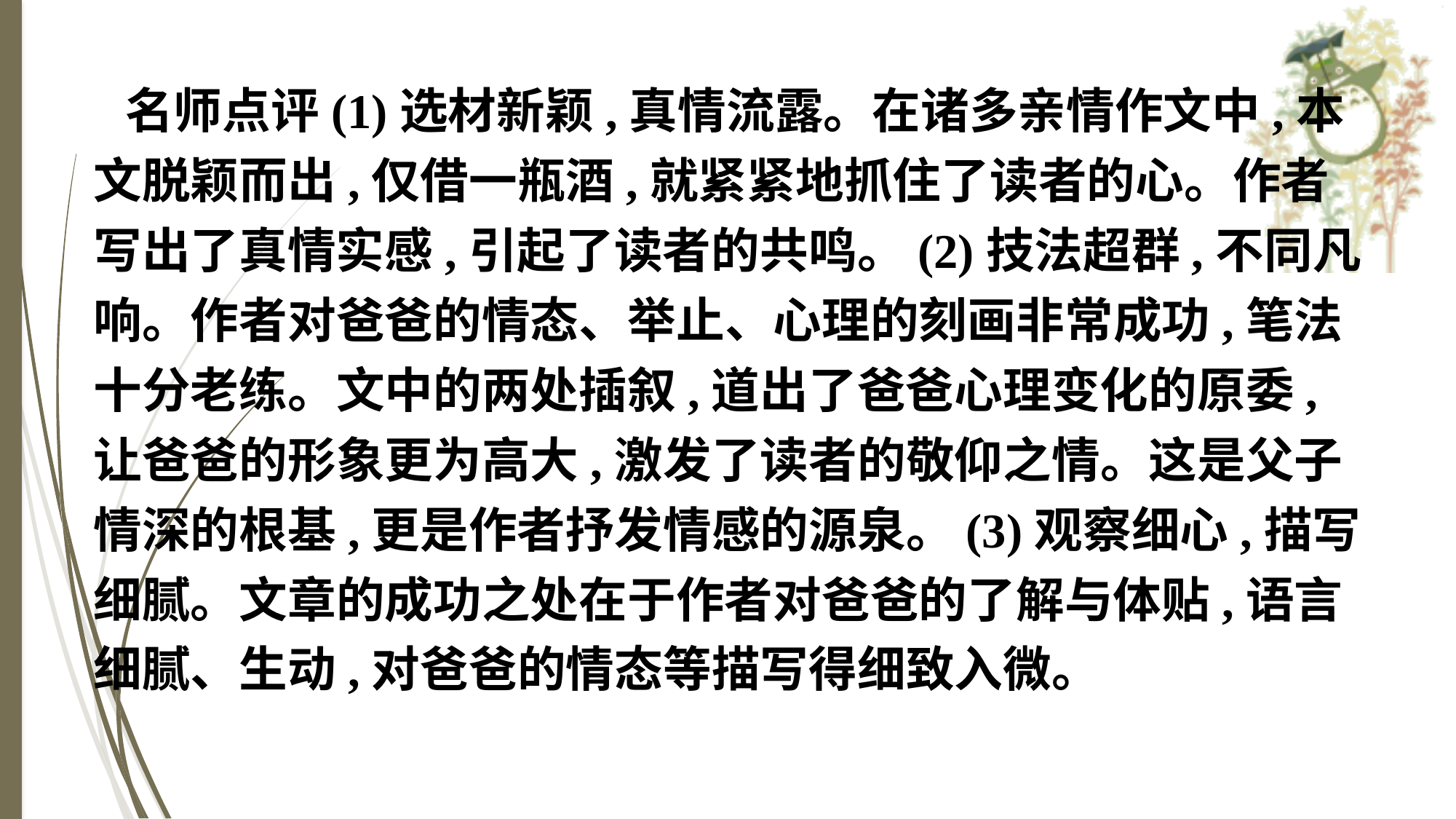

名师点评(1)选材新颖,真情流露。在诸多亲情作文中,本文脱颖而出,仅借一瓶酒,就紧紧地抓住了读者的心。作者写出了真情实感,引起了读者的共鸣。(2)技法超群,不同凡响。作者对爸爸的情态、举止、心理的刻画非常成功,笔法十分老练。文中的两处插叙,道出了爸爸心理变化的原委,让爸爸的形象更为高大,激发了读者的敬仰之情。这是父子情深的根基,更是作者抒发情感的源泉。(3)观察细心,描写细腻。文章的成功之处在于作者对爸爸的了解与体贴,语言细腻、生动,对爸爸的情态等描写得细致入微。